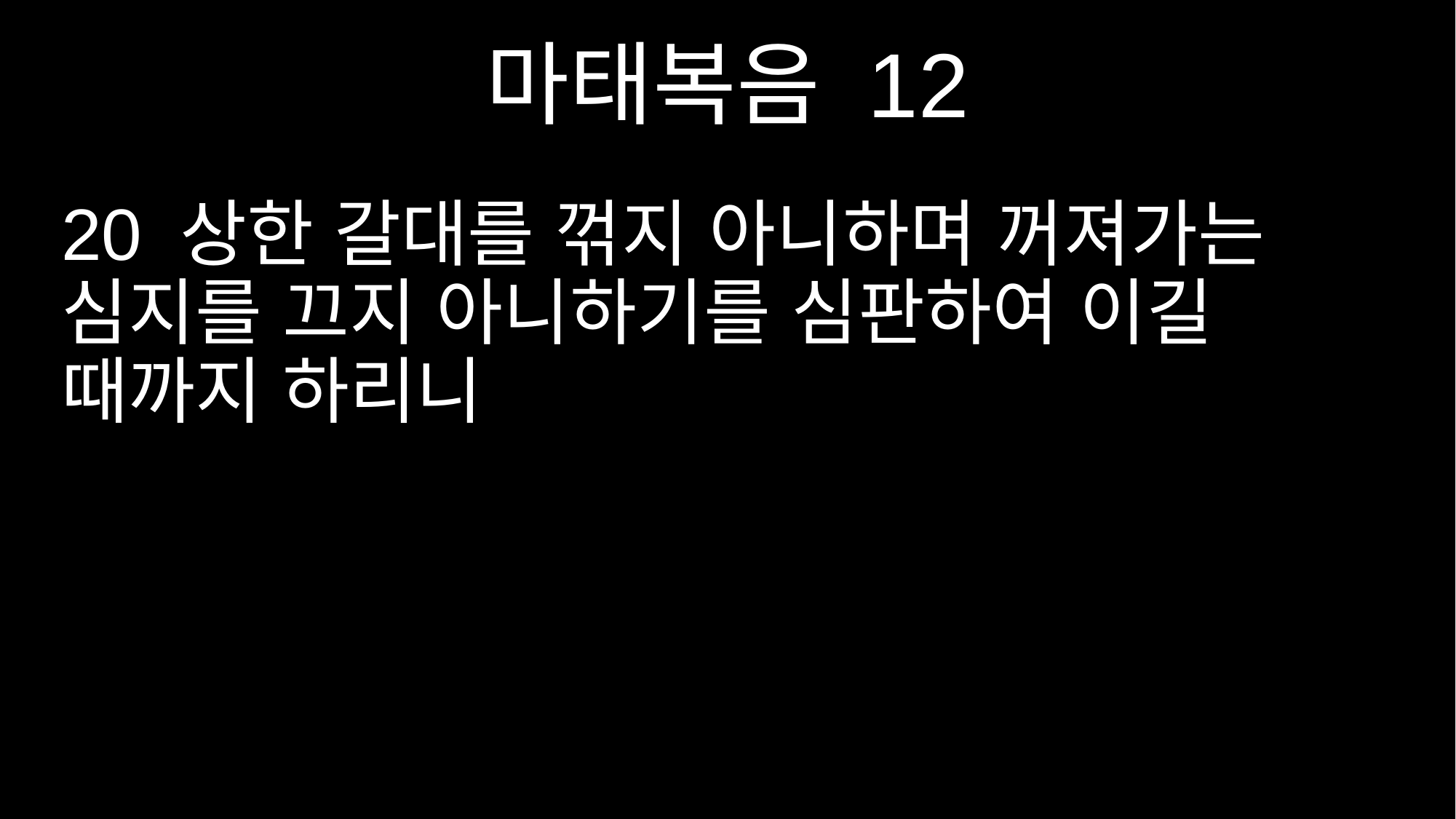

마태복음 12
20 상한 갈대를 꺾지 아니하며 꺼져가는 심지를 끄지 아니하기를 심판하여 이길 때까지 하리니